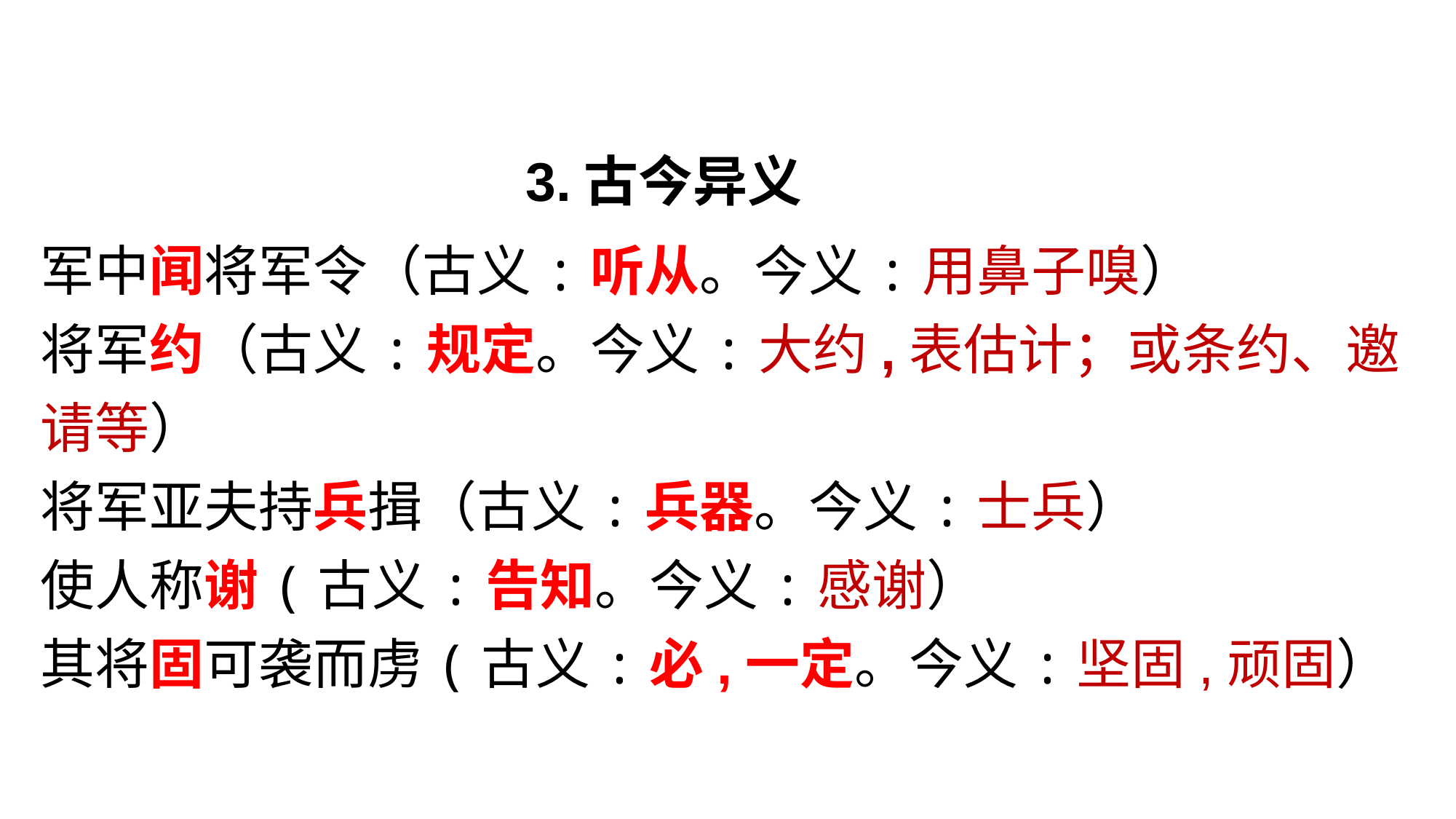

3.古今异义
军中闻将军令（古义:听从。今义:用鼻子嗅）
将军约（古义:规定。今义:大约,表估计；或条约、邀请等）
将军亚夫持兵揖（古义:兵器。今义:士兵）
使人称谢(古义:告知。今义:感谢）
其将固可袭而虏(古义:必,一定。今义:坚固,顽固）